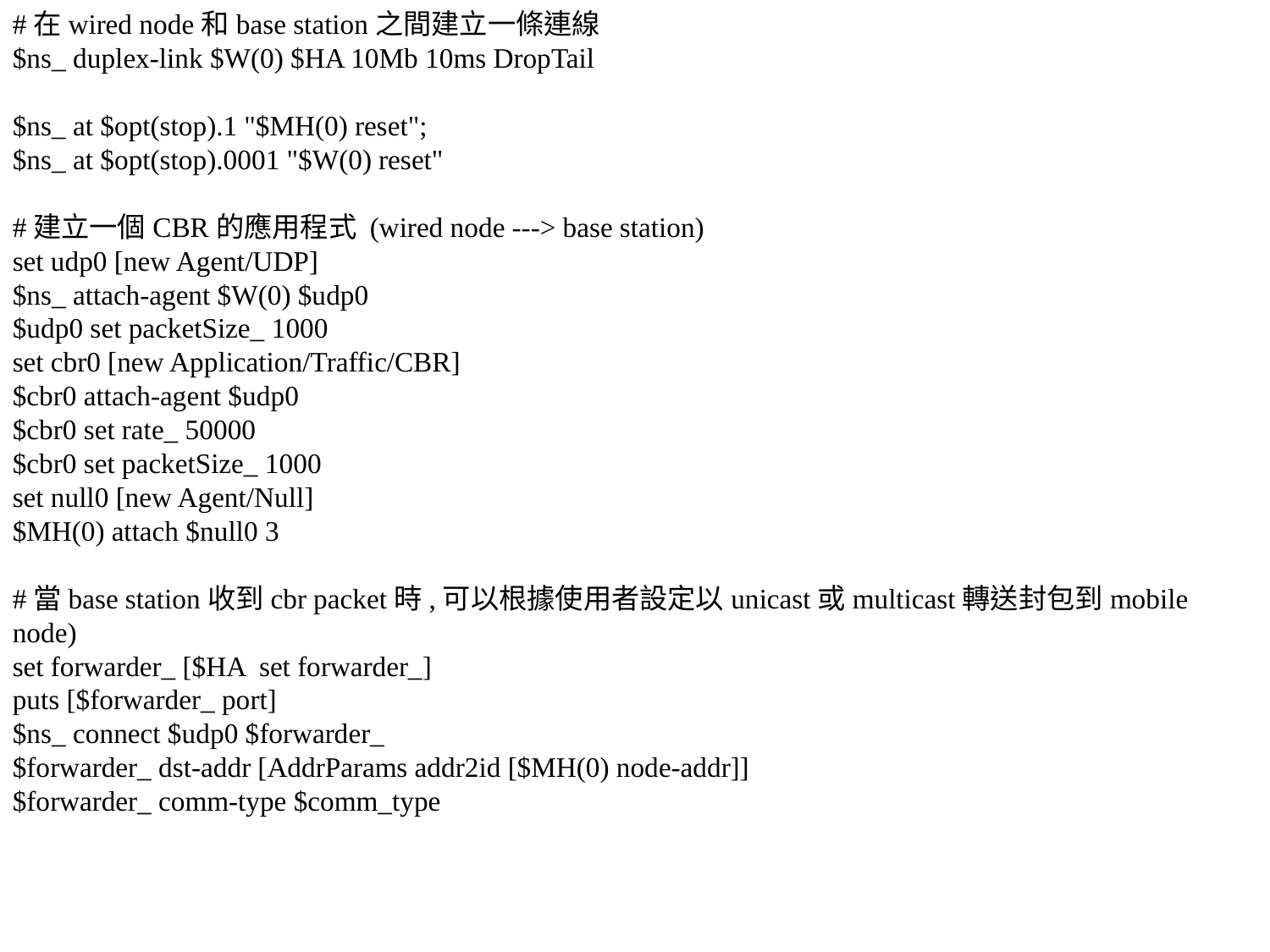

#在wired node和base station之間建立一條連線
$ns_ duplex-link $W(0) $HA 10Mb 10ms DropTail

$ns_ at $opt(stop).1 "$MH(0) reset";
$ns_ at $opt(stop).0001 "$W(0) reset"

#建立一個CBR的應用程式 (wired node ---> base station)
set udp0 [new Agent/UDP]
$ns_ attach-agent $W(0) $udp0
$udp0 set packetSize_ 1000
set cbr0 [new Application/Traffic/CBR]
$cbr0 attach-agent $udp0
$cbr0 set rate_ 50000
$cbr0 set packetSize_ 1000
set null0 [new Agent/Null]
$MH(0) attach $null0 3

#當base station收到cbr packet時,可以根據使用者設定以unicast或multicast轉送封包到mobile node)
set forwarder_ [$HA  set forwarder_]
puts [$forwarder_ port]
$ns_ connect $udp0 $forwarder_
$forwarder_ dst-addr [AddrParams addr2id [$MH(0) node-addr]]
$forwarder_ comm-type $comm_type